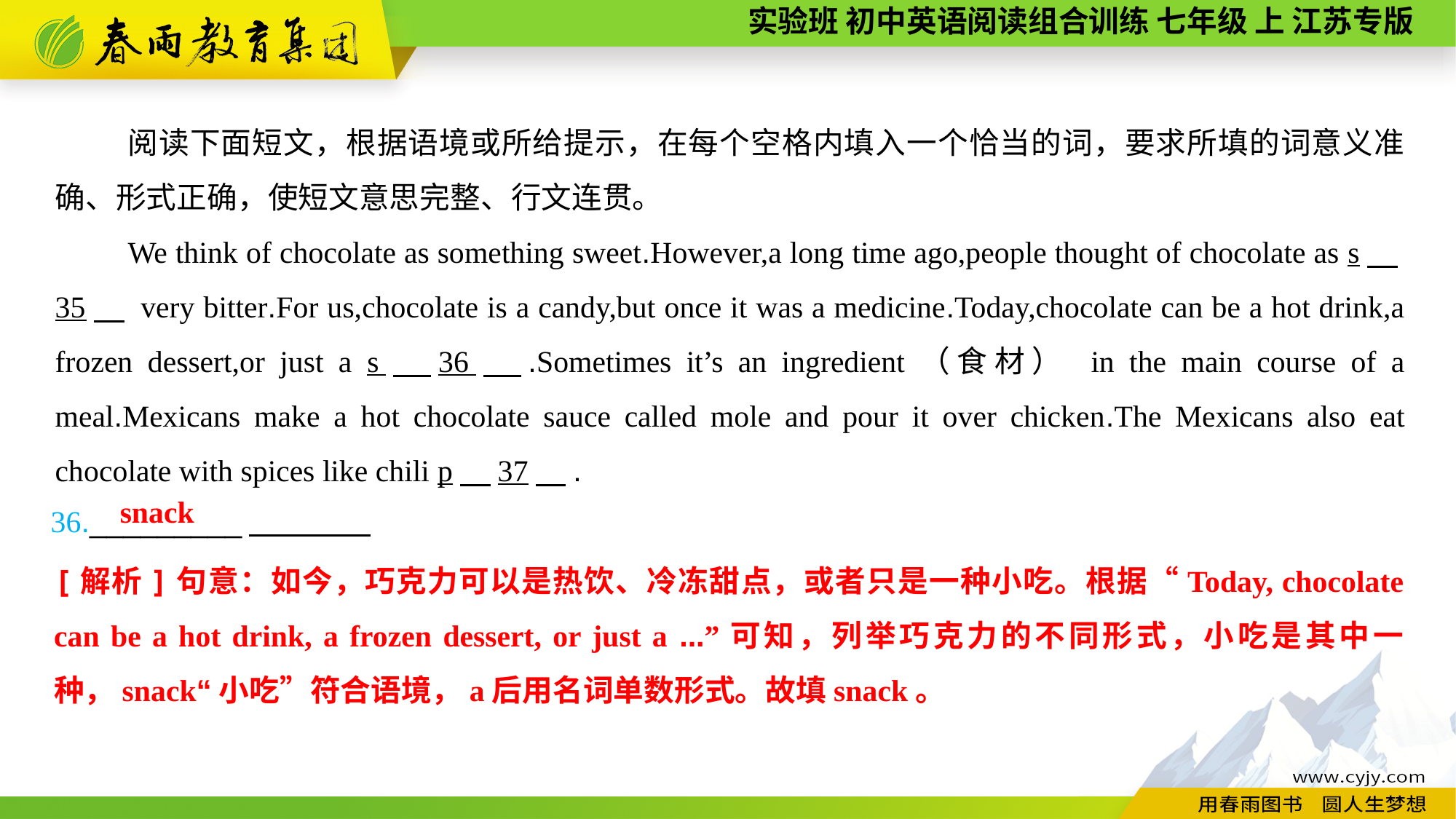

阅读下面短文，根据语境或所给提示，在每个空格内填入一个恰当的词，要求所填的词意义准确、形式正确，使短文意思完整、行文连贯。
We think of chocolate as something sweet.However,a long time ago,people thought of chocolate as s　35　 very bitter.For us,chocolate is a candy,but once it was a medicine.Today,chocolate can be a hot drink,a frozen dessert,or just a s　36　.Sometimes it’s an ingredient（食材） in the main course of a meal.Mexicans make a hot chocolate sauce called mole and pour it over chicken.The Mexicans also eat chocolate with spices like chili p　37　.
36._________
snack
[解析]句意：如今，巧克力可以是热饮、冷冻甜点，或者只是一种小吃。根据“Today, chocolate can be a hot drink, a frozen dessert, or just a ...”可知，列举巧克力的不同形式，小吃是其中一种，snack“小吃”符合语境，a后用名词单数形式。故填snack。